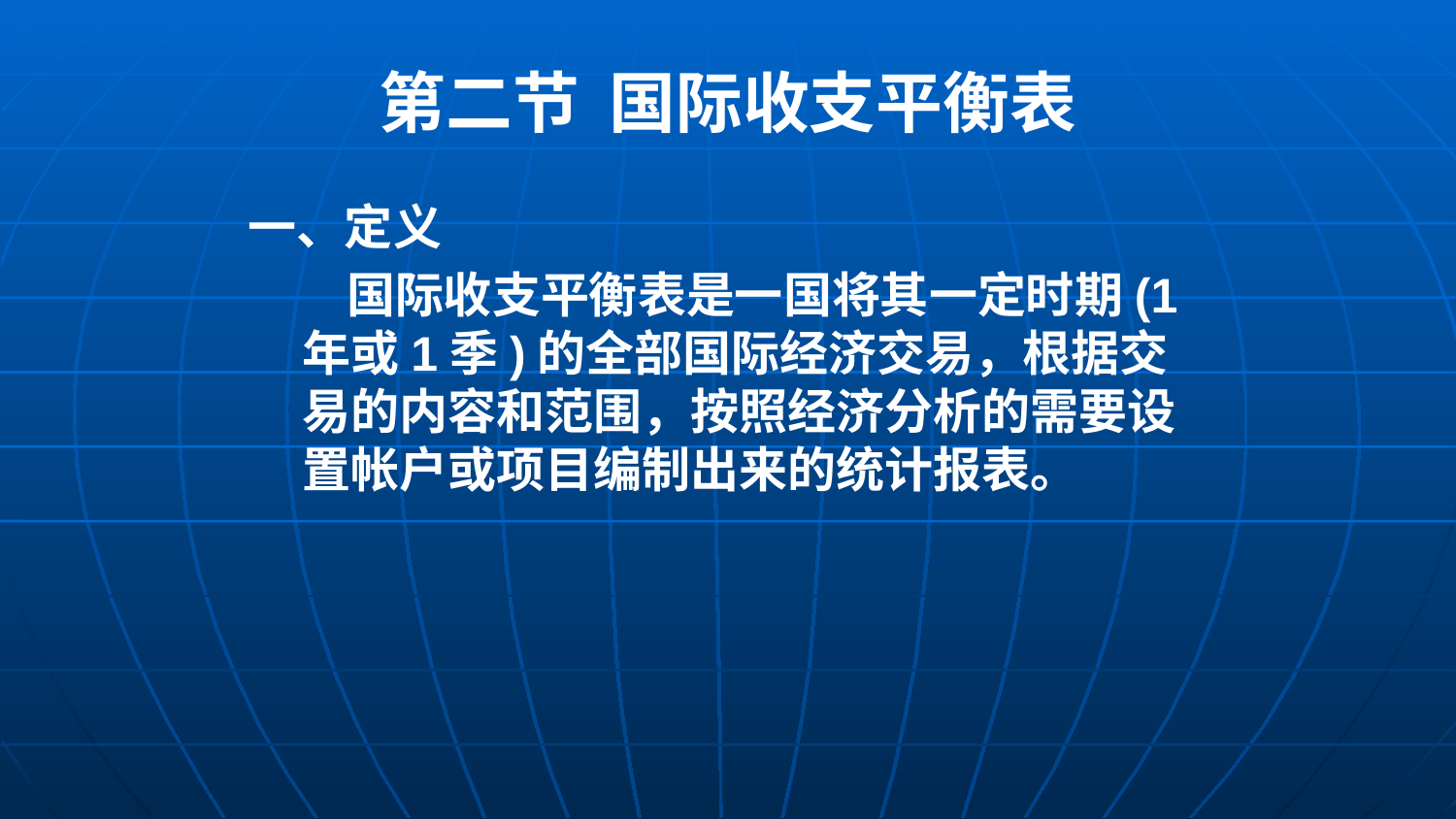

# 第二节  国际收支平衡表
一、定义
        国际收支平衡表是一国将其一定时期(1年或1季)的全部国际经济交易，根据交易的内容和范围，按照经济分析的需要设置帐户或项目编制出来的统计报表。